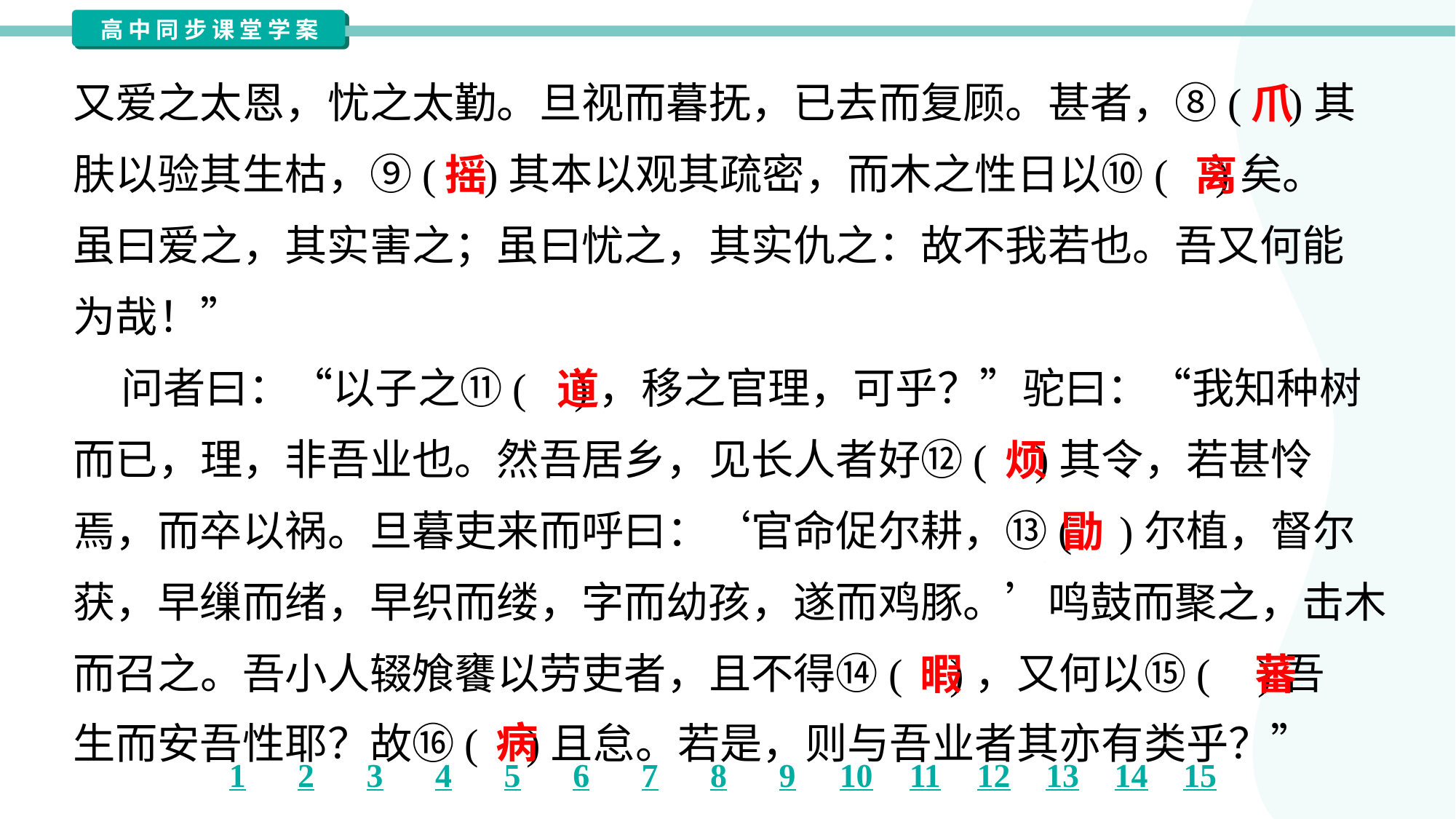

又爱之太恩，忧之太勤。旦视而暮抚，已去而复顾。甚者，⑧(    )其
肤以验其生枯，⑨(    )其本以观其疏密，而木之性日以⑩(    )矣。
虽曰爱之，其实害之；虽曰忧之，其实仇之：故不我若也。吾又何能
为哉！”
    问者曰：“以子之⑪(    )，移之官理，可乎？”驼曰：“我知种树
而已，理，非吾业也。然吾居乡，见长人者好⑫(    )其令，若甚怜
焉，而卒以祸。旦暮吏来而呼曰：‘官命促尔耕，⑬(    )尔植，督尔
获，早缫而绪，早织而缕，字而幼孩，遂而鸡豚。’鸣鼓而聚之，击木
而召之。吾小人辍飧饔以劳吏者，且不得⑭(    )，又何以⑮(    )吾
生而安吾性耶？故⑯(    )且怠。若是，则与吾业者其亦有类乎？”#1.2
爪
摇
离
道
烦
勖
暇
蕃
病